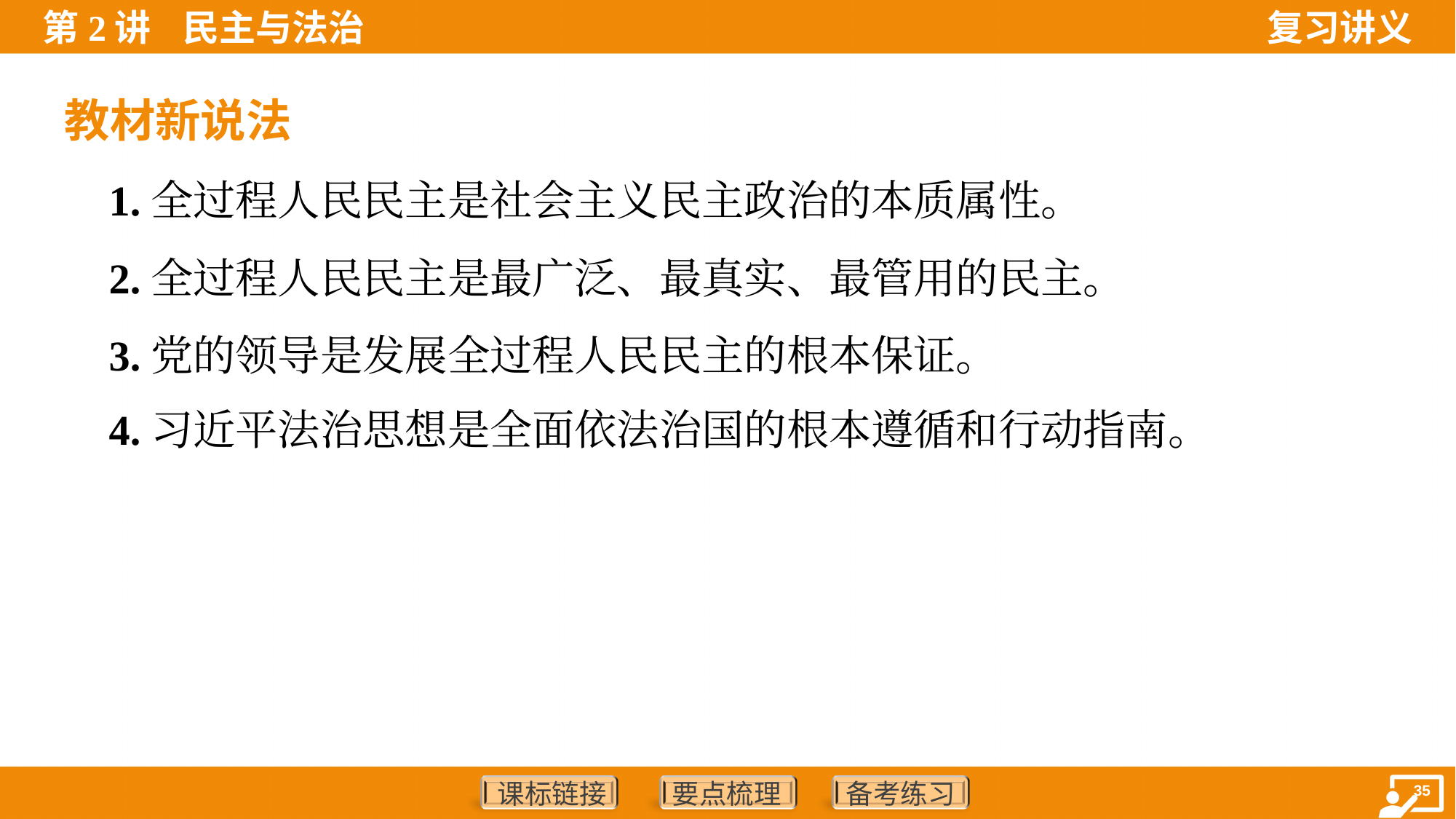

教材新说法
    1.全过程人民民主是社会主义民主政治的本质属性。
    2.全过程人民民主是最广泛、最真实、最管用的民主。
    3.党的领导是发展全过程人民民主的根本保证。
    4.习近平法治思想是全面依法治国的根本遵循和行动指南。